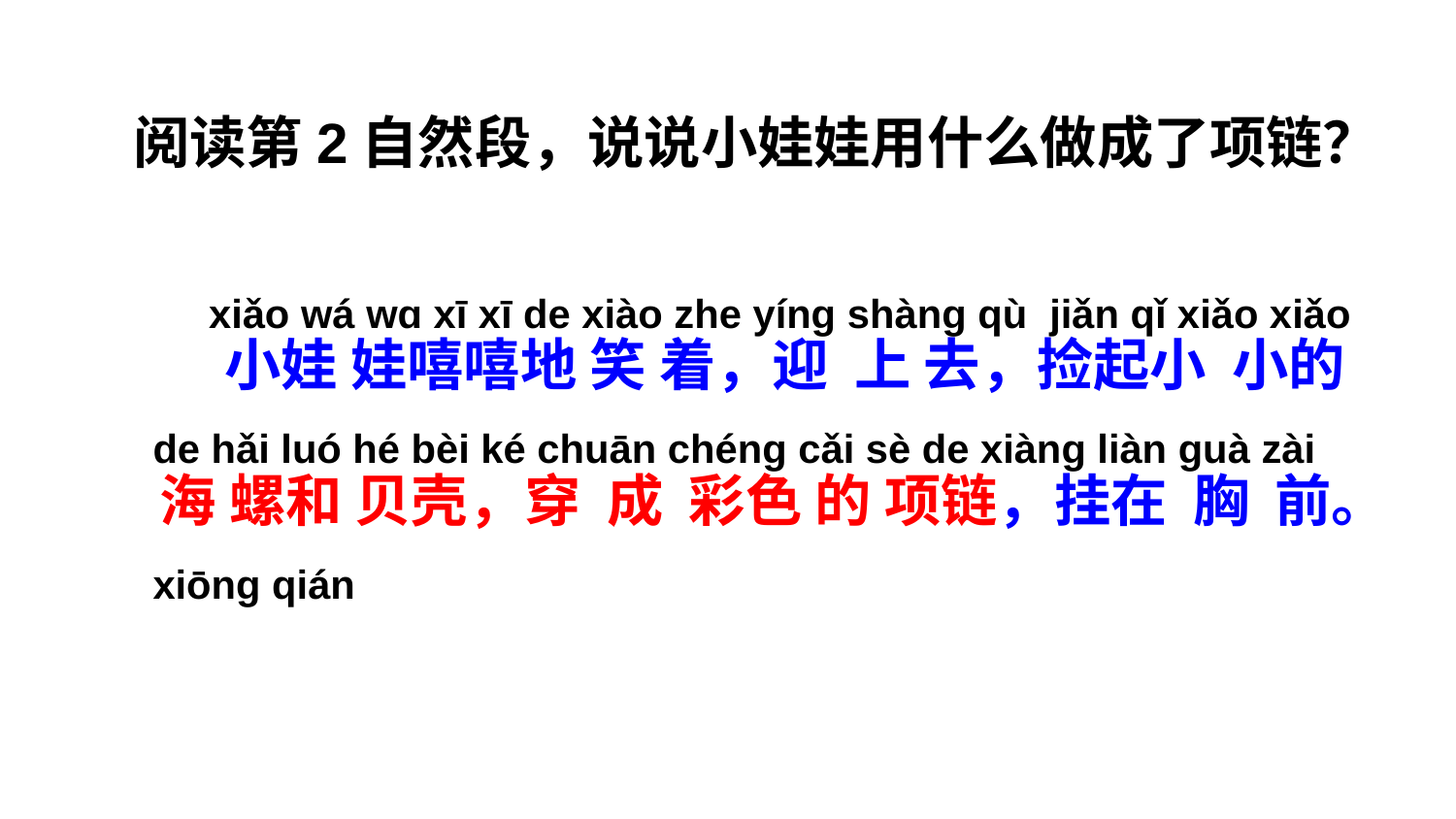

阅读第2自然段，说说小娃娃用什么做成了项链？
     xiǎo wá wɑ xī xī de xiào zhe yínɡ shànɡ qù  jiǎn qǐ xiǎo xiǎo de hǎi luó hé bèi ké chuān chénɡ cǎi sè de xiànɡ liàn ɡuà zài xiōnɡ qián
    小娃 娃嘻嘻地 笑 着，迎  上 去，捡起小  小的 海 螺和 贝壳，穿  成  彩色 的 项链，挂在  胸  前。